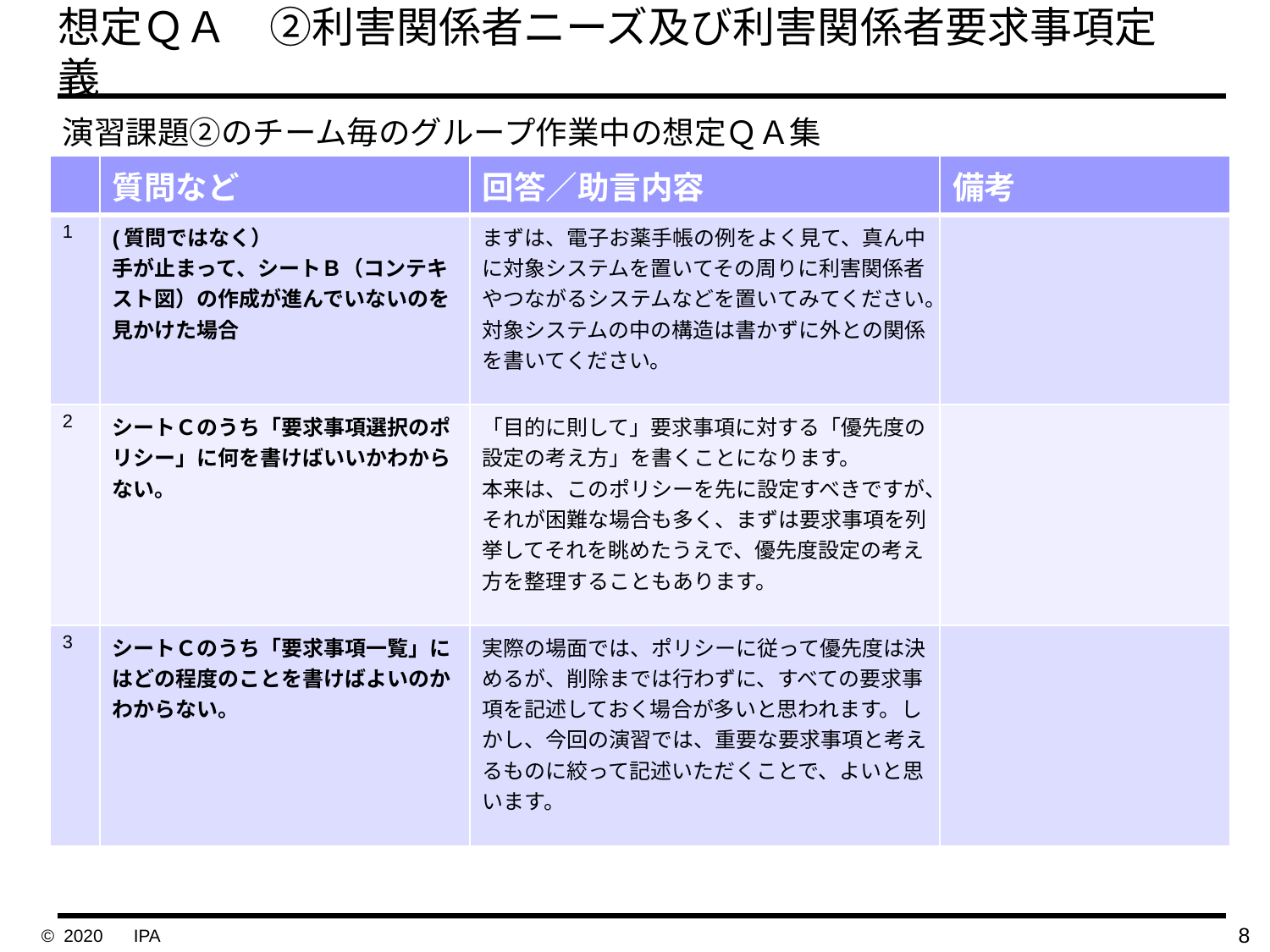

# 想定ＱＡ　②利害関係者ニーズ及び利害関係者要求事項定義
　演習課題②のチーム毎のグループ作業中の想定ＱＡ集

|  | 質問など | 回答／助言内容 | 備考 |
| --- | --- | --- | --- |
| 1 | (質問ではなく） 手が止まって、シートＢ（コンテキスト図）の作成が進んでいないのを見かけた場合 | まずは、電子お薬手帳の例をよく見て、真ん中に対象システムを置いてその周りに利害関係者やつながるシステムなどを置いてみてください。 対象システムの中の構造は書かずに外との関係を書いてください。 |  |
| 2 | シートＣのうち「要求事項選択のポリシー」に何を書けばいいかわからない。 | 「目的に則して」要求事項に対する「優先度の設定の考え方」を書くことになります。 本来は、このポリシーを先に設定すべきですが、それが困難な場合も多く、まずは要求事項を列挙してそれを眺めたうえで、優先度設定の考え方を整理することもあります。 |  |
| 3 | シートＣのうち「要求事項一覧」にはどの程度のことを書けばよいのかわからない。 | 実際の場面では、ポリシーに従って優先度は決めるが、削除までは行わずに、すべての要求事項を記述しておく場合が多いと思われます。しかし、今回の演習では、重要な要求事項と考えるものに絞って記述いただくことで、よいと思います。 |  |